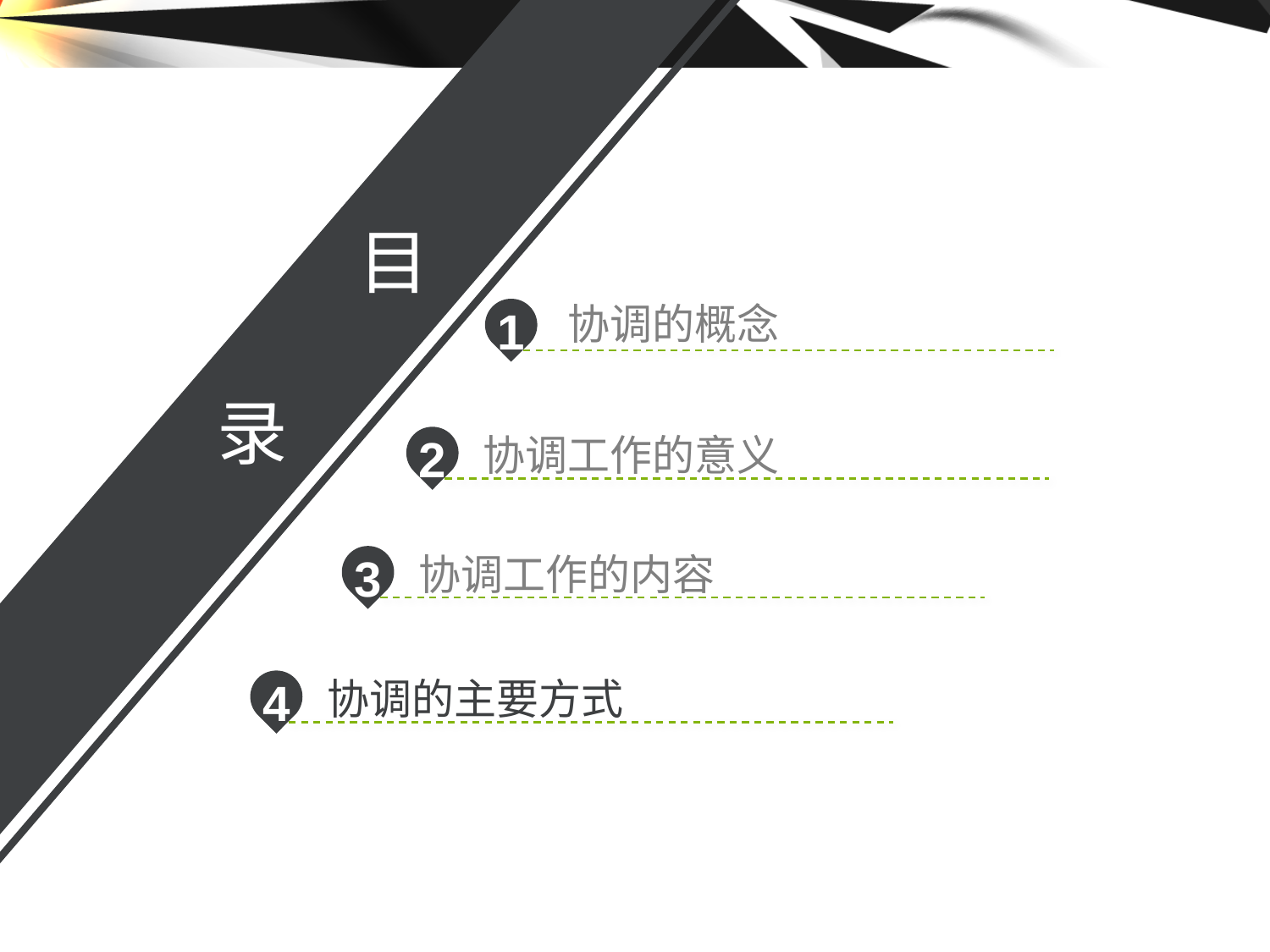

目
协调的概念
1
录
协调工作的意义
2
协调工作的内容
3
协调的主要方式
4